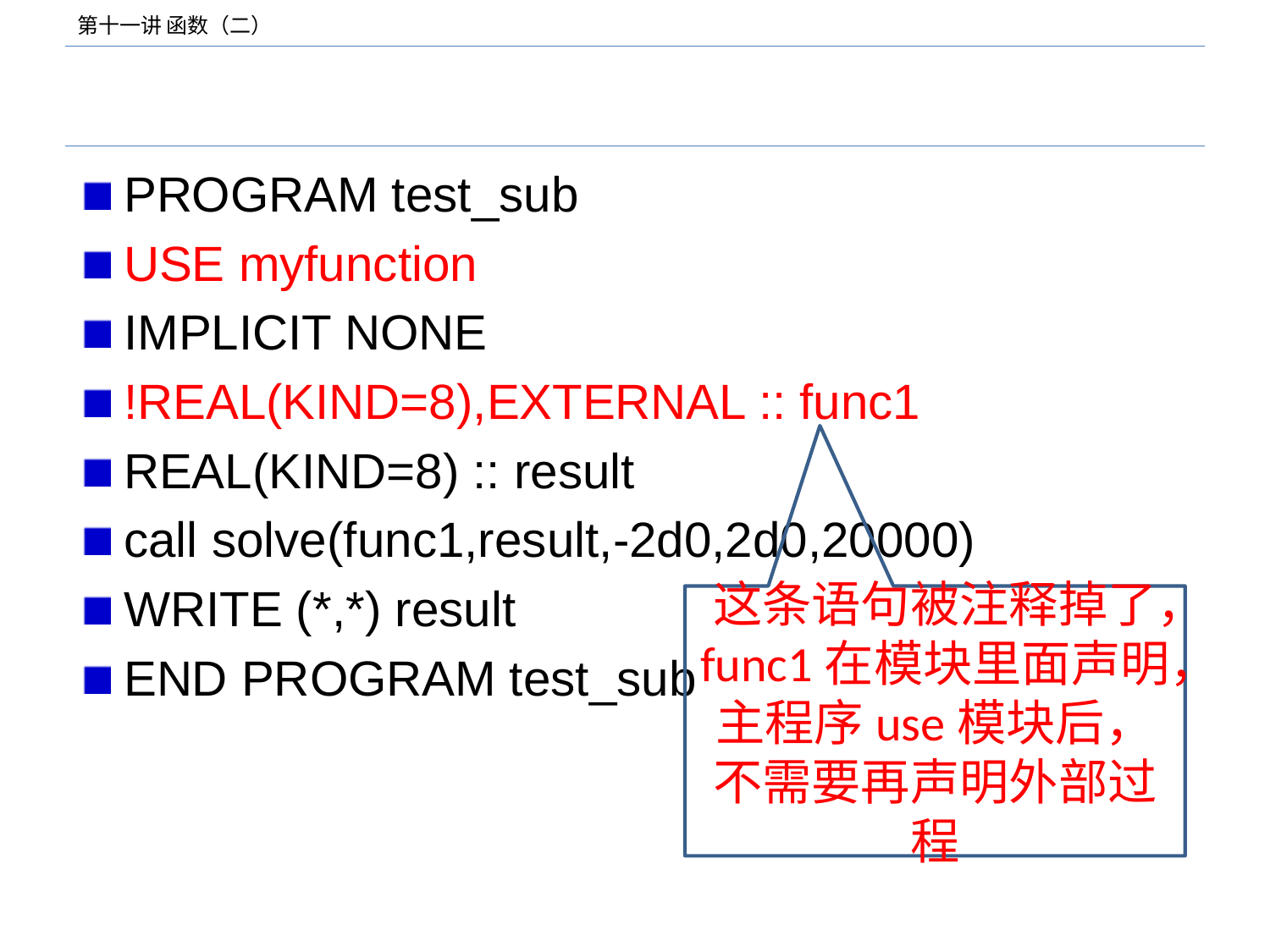

#
PROGRAM test_sub
USE myfunction
IMPLICIT NONE
!REAL(KIND=8),EXTERNAL :: func1
REAL(KIND=8) :: result
call solve(func1,result,-2d0,2d0,20000)
WRITE (*,*) result
END PROGRAM test_sub
这条语句被注释掉了，func1在模块里面声明，主程序use模块后，不需要再声明外部过程